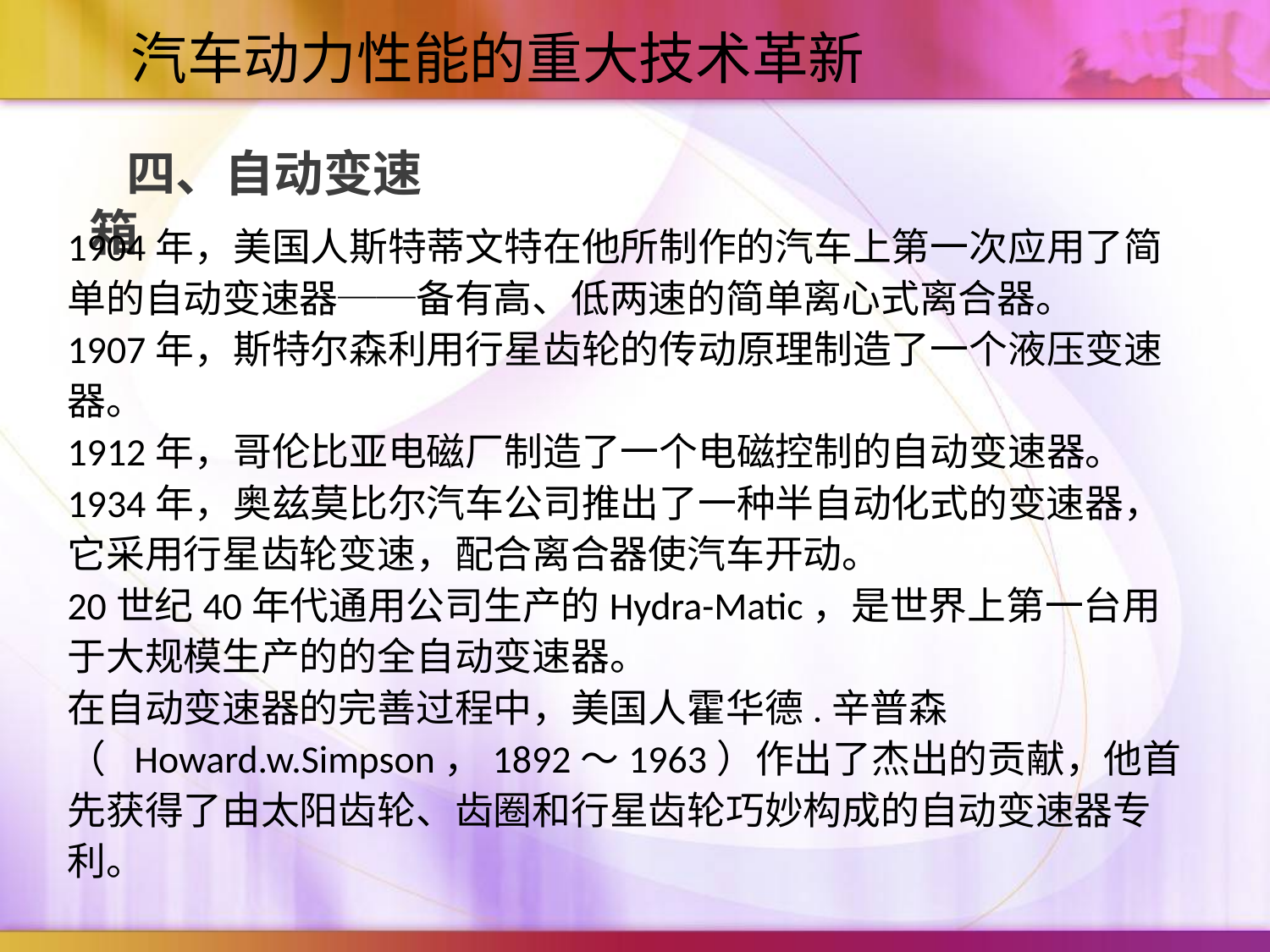

汽车动力性能的重大技术革新
四、自动变速箱
1904年，美国人斯特蒂文特在他所制作的汽车上第一次应用了简单的自动变速器──备有高、低两速的简单离心式离合器。
1907年，斯特尔森利用行星齿轮的传动原理制造了一个液压变速器。
1912年，哥伦比亚电磁厂制造了一个电磁控制的自动变速器。
1934年，奥兹莫比尔汽车公司推出了一种半自动化式的变速器，它采用行星齿轮变速，配合离合器使汽车开动。
20世纪40年代通用公司生产的Hydra-Matic，是世界上第一台用于大规模生产的的全自动变速器。
在自动变速器的完善过程中，美国人霍华德.辛普森（Howard.w.Simpson，1892～1963）作出了杰出的贡献，他首先获得了由太阳齿轮、齿圈和行星齿轮巧妙构成的自动变速器专利。